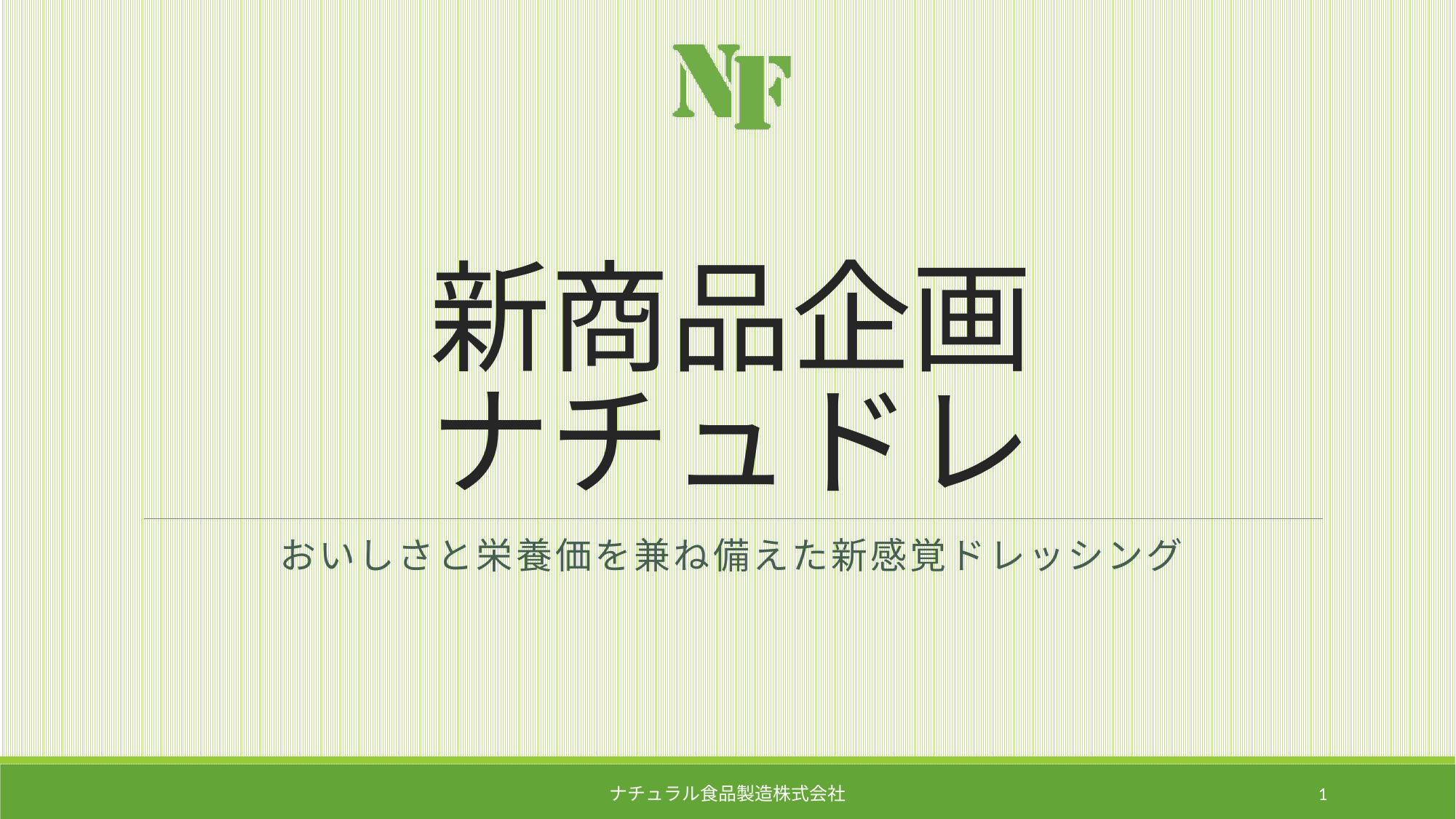

# 新商品企画 ナチュドレ
おいしさと栄養価を兼ね備えた新感覚ドレッシング
ナチュラル食品製造株式会社
1